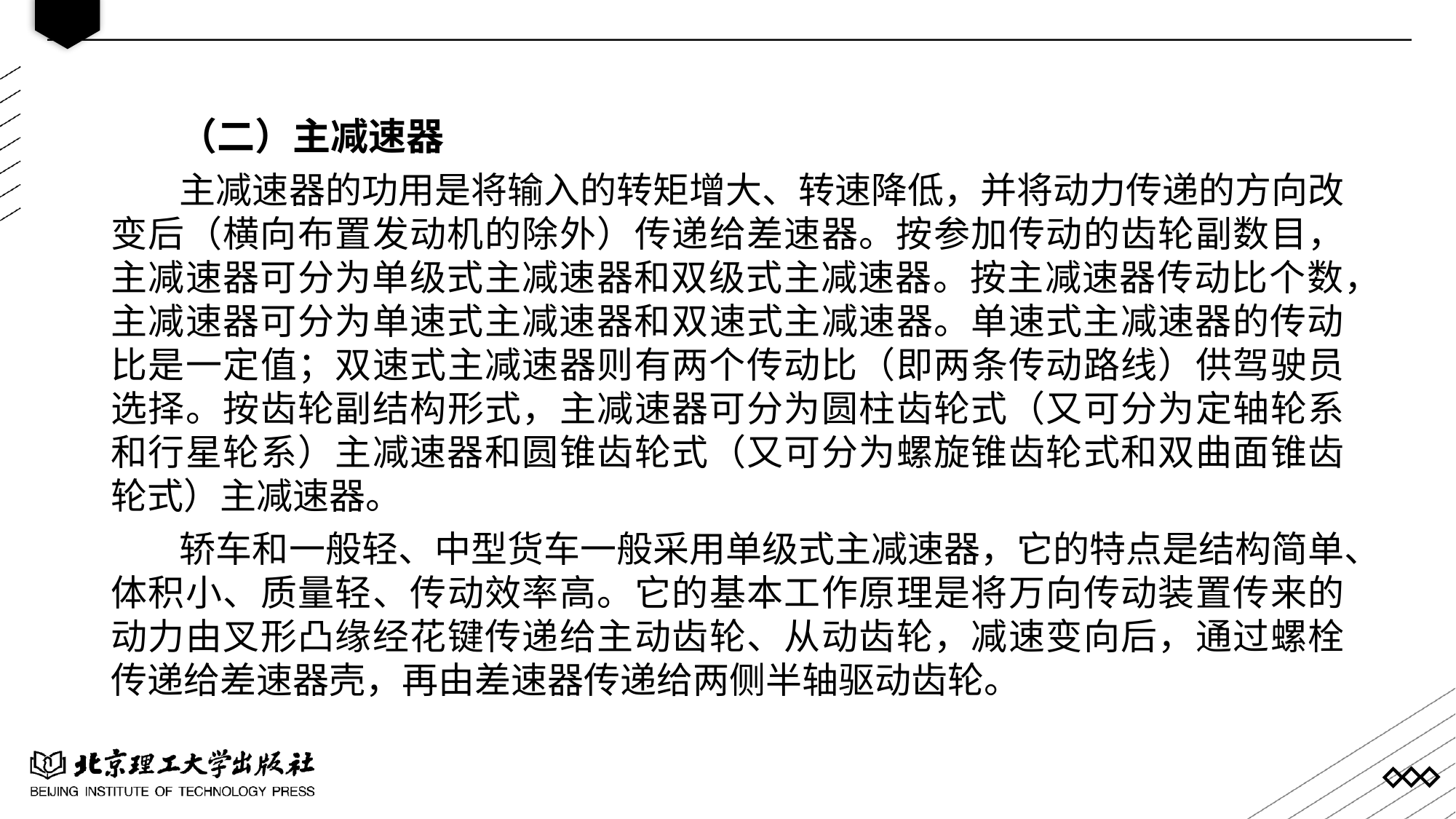

（二）主减速器
主减速器的功用是将输入的转矩增大、转速降低，并将动力传递的方向改变后（横向布置发动机的除外）传递给差速器。按参加传动的齿轮副数目，主减速器可分为单级式主减速器和双级式主减速器。按主减速器传动比个数，主减速器可分为单速式主减速器和双速式主减速器。单速式主减速器的传动比是一定值；双速式主减速器则有两个传动比（即两条传动路线）供驾驶员选择。按齿轮副结构形式，主减速器可分为圆柱齿轮式（又可分为定轴轮系和行星轮系）主减速器和圆锥齿轮式（又可分为螺旋锥齿轮式和双曲面锥齿轮式）主减速器。
轿车和一般轻、中型货车一般采用单级式主减速器，它的特点是结构简单、体积小、质量轻、传动效率高。它的基本工作原理是将万向传动装置传来的动力由叉形凸缘经花键传递给主动齿轮、从动齿轮，减速变向后，通过螺栓传递给差速器壳，再由差速器传递给两侧半轴驱动齿轮。